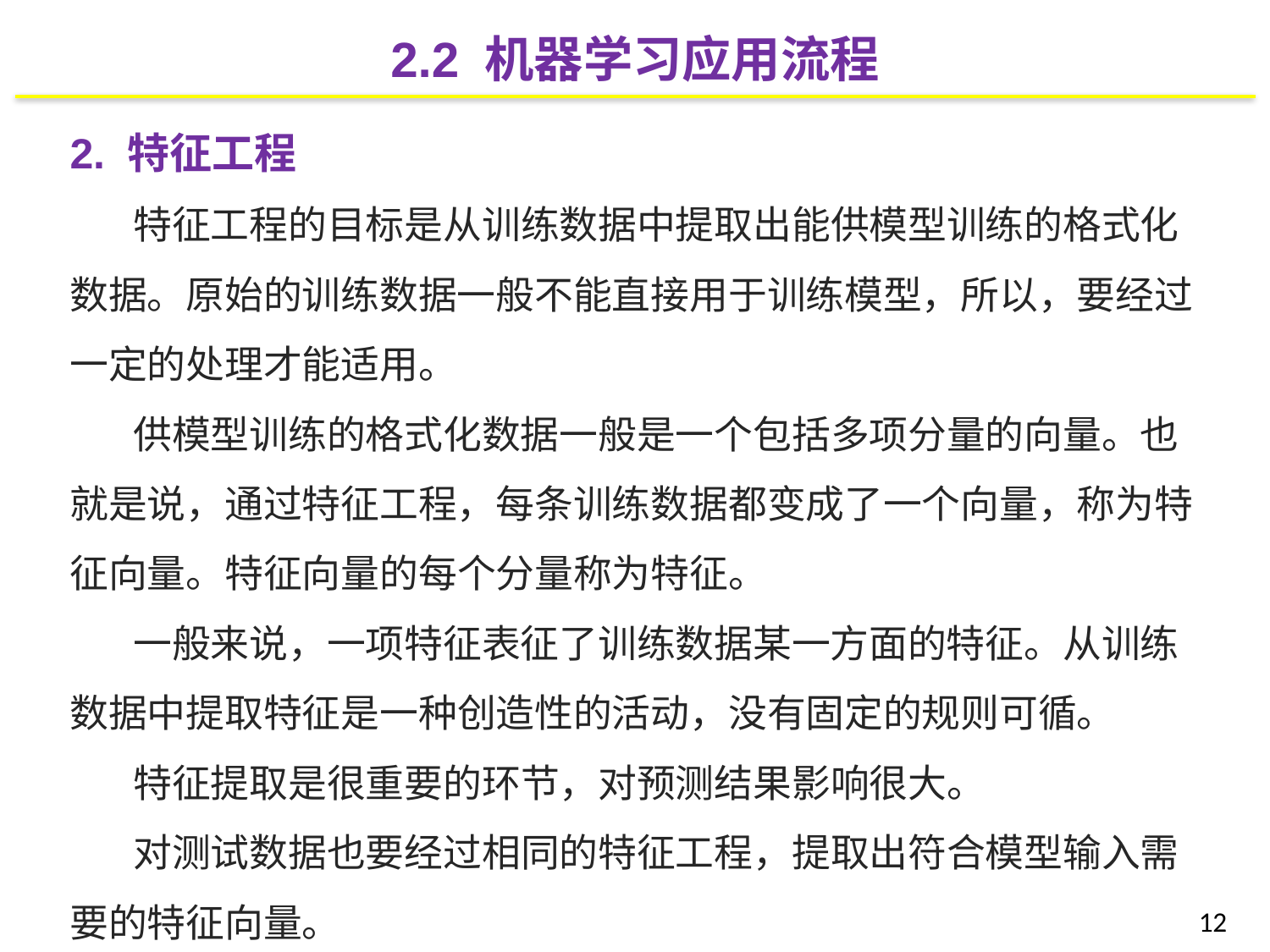

2.2 机器学习应用流程
2. 特征工程
特征工程的目标是从训练数据中提取出能供模型训练的格式化数据。原始的训练数据一般不能直接用于训练模型，所以，要经过一定的处理才能适用。
供模型训练的格式化数据一般是一个包括多项分量的向量。也就是说，通过特征工程，每条训练数据都变成了一个向量，称为特征向量。特征向量的每个分量称为特征。
一般来说，一项特征表征了训练数据某一方面的特征。从训练数据中提取特征是一种创造性的活动，没有固定的规则可循。
特征提取是很重要的环节，对预测结果影响很大。
对测试数据也要经过相同的特征工程，提取出符合模型输入需要的特征向量。
12